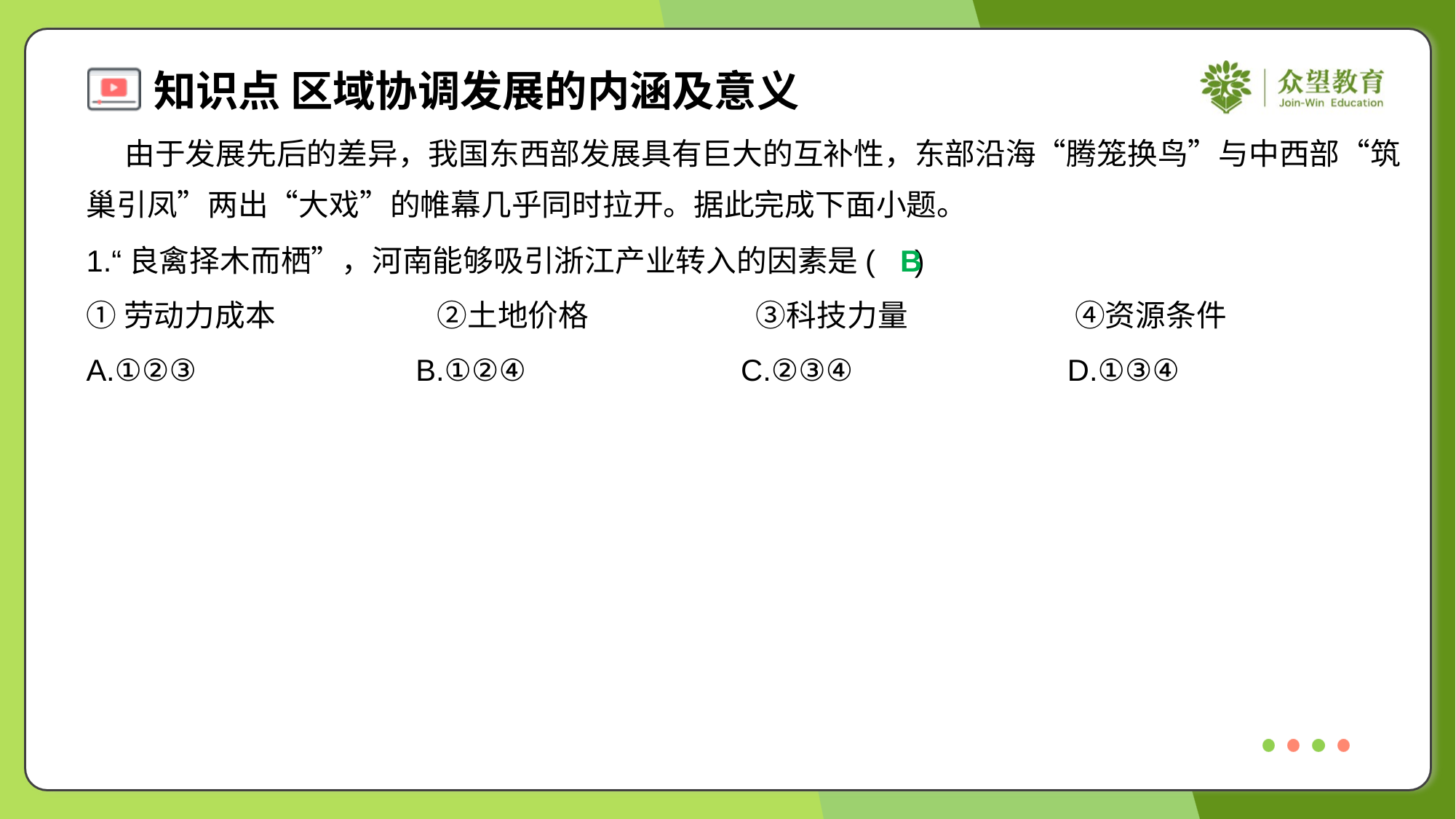

由于发展先后的差异，我国东西部发展具有巨大的互补性，东部沿海“腾笼换鸟”与中西部“筑
巢引凤”两出“大戏”的帷幕几乎同时拉开。据此完成下面小题。
1.“良禽择木而栖”，河南能够吸引浙江产业转入的因素是(     )
B
①劳动力成本	②土地价格	③科技力量	④资源条件
A.①②③	B.①②④	C.②③④	D.①③④